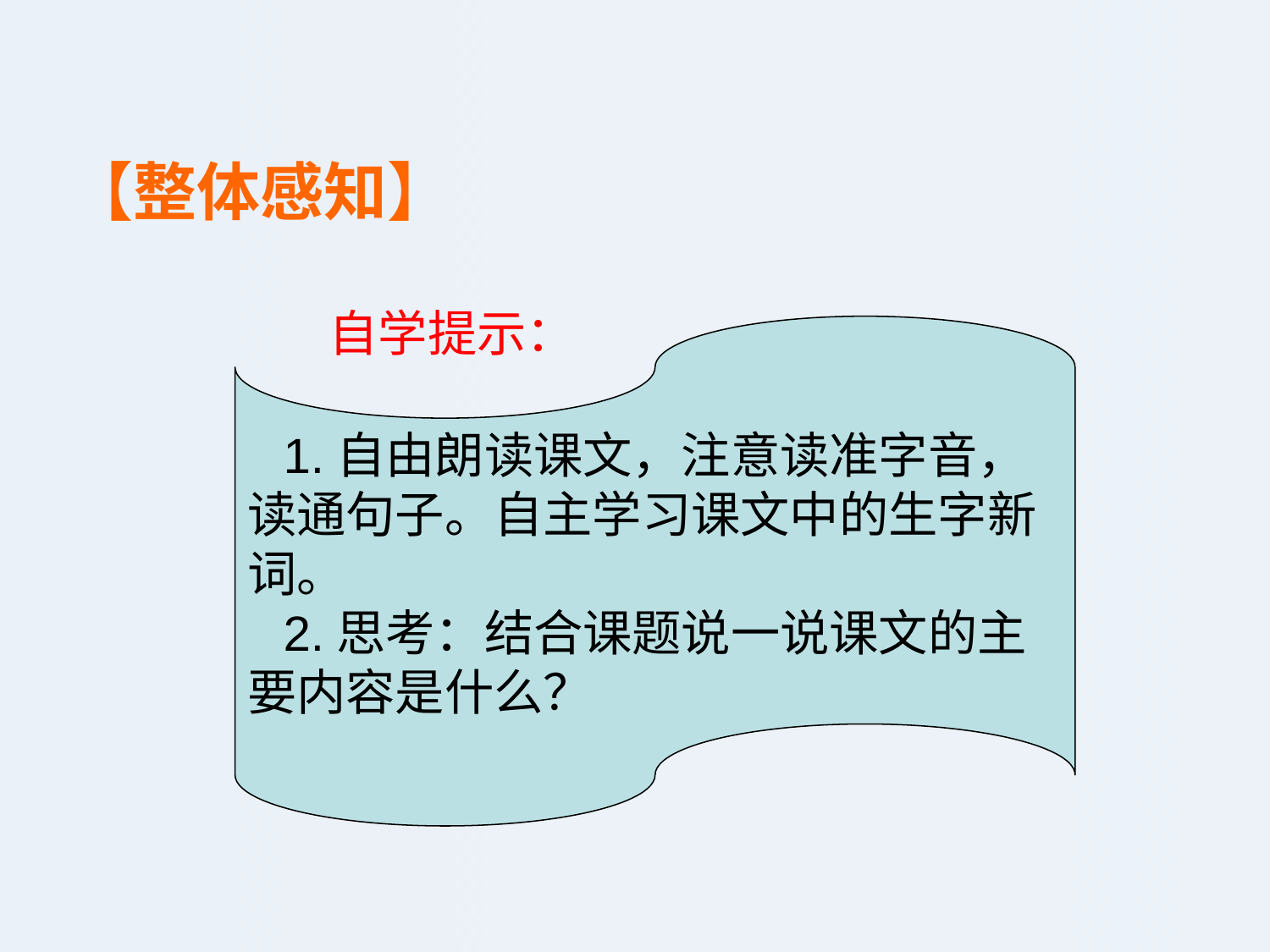

【整体感知】
自学提示：
1.自由朗读课文，注意读准字音，读通句子。自主学习课文中的生字新词。
2.思考：结合课题说一说课文的主要内容是什么？